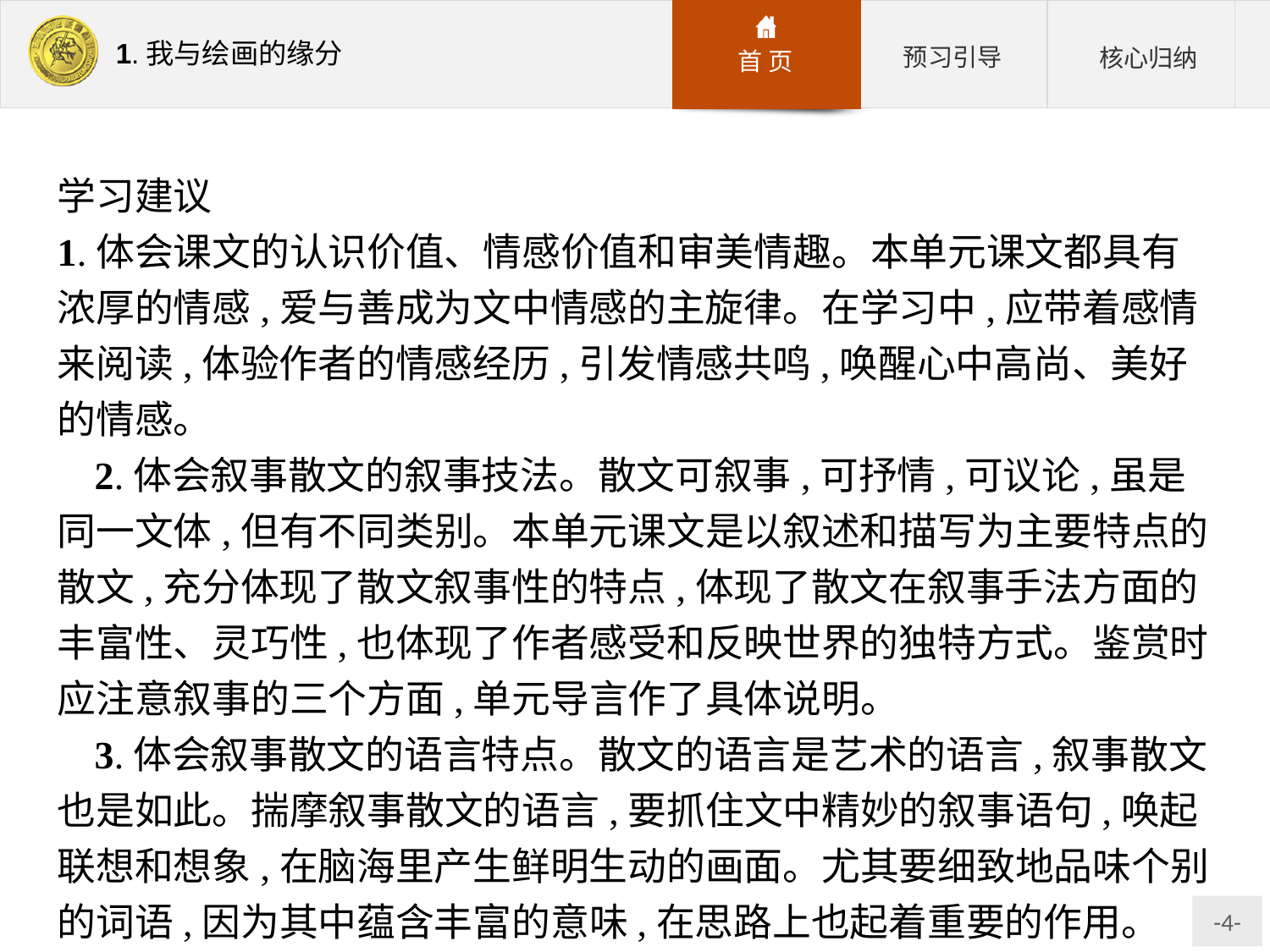

学习建议
1.体会课文的认识价值、情感价值和审美情趣。本单元课文都具有浓厚的情感,爱与善成为文中情感的主旋律。在学习中,应带着感情来阅读,体验作者的情感经历,引发情感共鸣,唤醒心中高尚、美好的情感。
2.体会叙事散文的叙事技法。散文可叙事,可抒情,可议论,虽是同一文体,但有不同类别。本单元课文是以叙述和描写为主要特点的散文,充分体现了散文叙事性的特点,体现了散文在叙事手法方面的丰富性、灵巧性,也体现了作者感受和反映世界的独特方式。鉴赏时应注意叙事的三个方面,单元导言作了具体说明。
3.体会叙事散文的语言特点。散文的语言是艺术的语言,叙事散文也是如此。揣摩叙事散文的语言,要抓住文中精妙的叙事语句,唤起联想和想象,在脑海里产生鲜明生动的画面。尤其要细致地品味个别的词语,因为其中蕴含丰富的意味,在思路上也起着重要的作用。